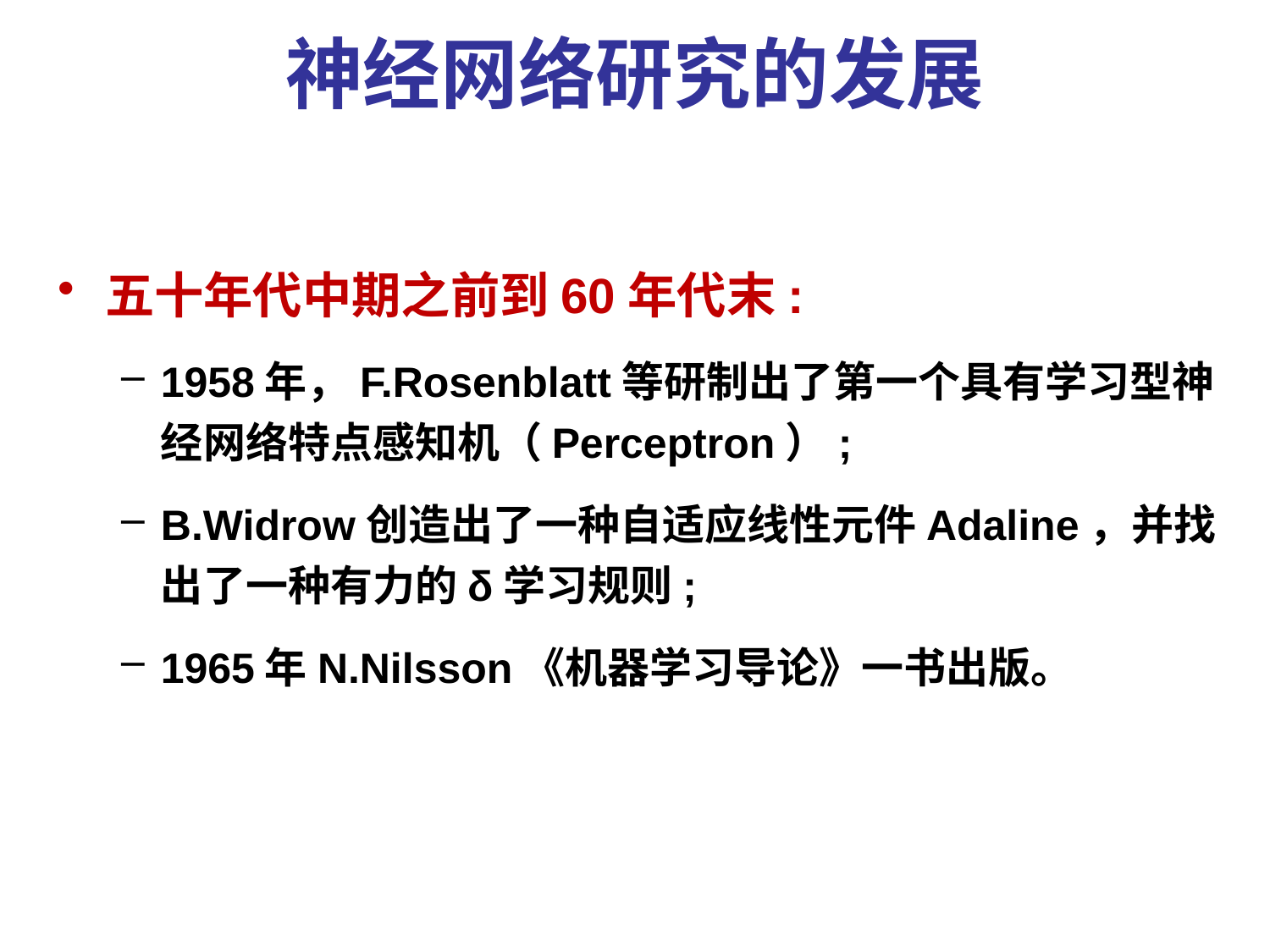

# 神经网络研究的发展
五十年代中期之前到60年代末:
1958年，F.Rosenblatt等研制出了第一个具有学习型神经网络特点感知机（Perceptron）;
B.Widrow创造出了一种自适应线性元件Adaline，并找出了一种有力的δ学习规则;
1965年N.Nilsson《机器学习导论》一书出版。